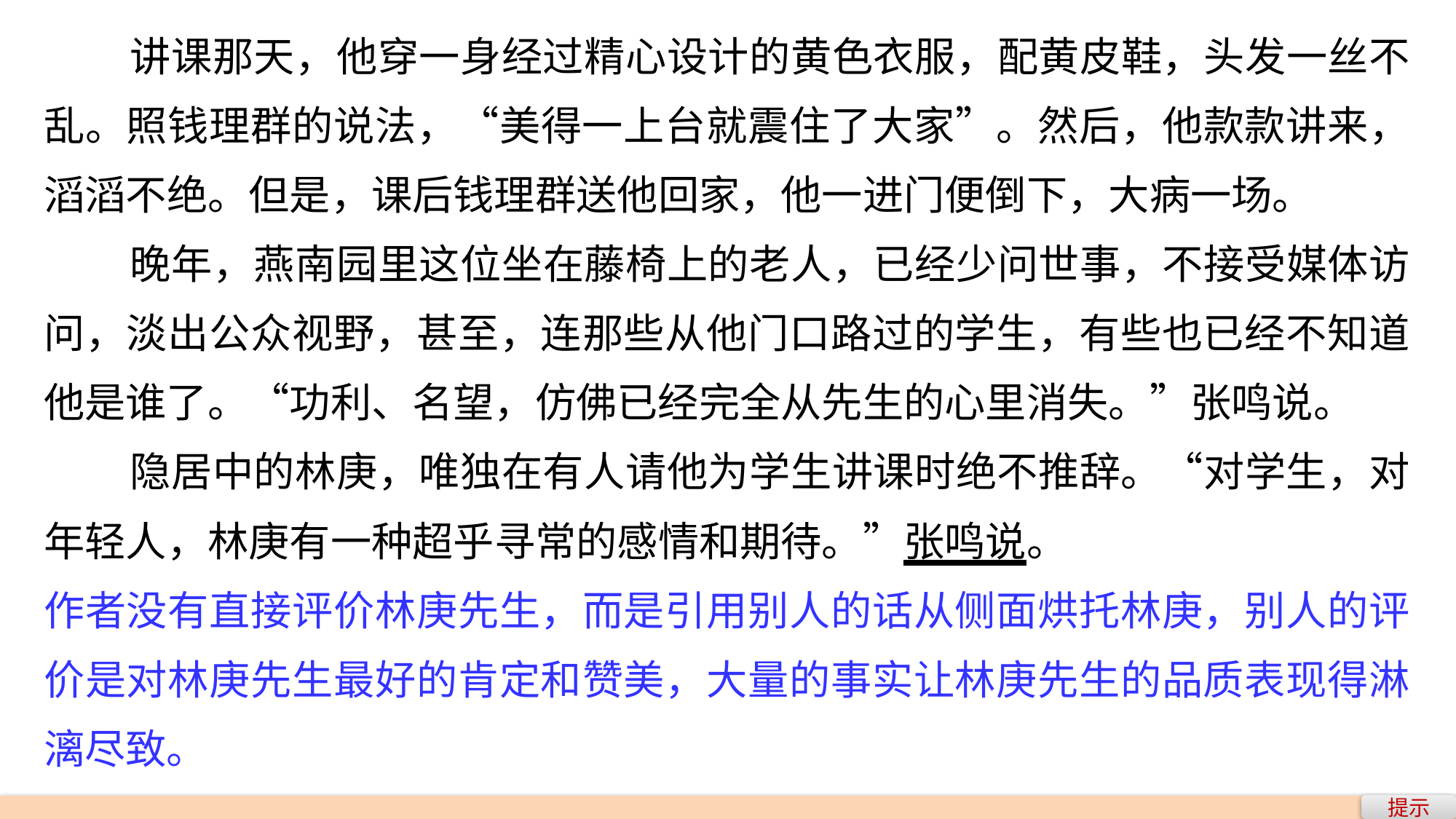

讲课那天，他穿一身经过精心设计的黄色衣服，配黄皮鞋，头发一丝不乱。照钱理群的说法，“美得一上台就震住了大家”。然后，他款款讲来，滔滔不绝。但是，课后钱理群送他回家，他一进门便倒下，大病一场。
        晚年，燕南园里这位坐在藤椅上的老人，已经少问世事，不接受媒体访问，淡出公众视野，甚至，连那些从他门口路过的学生，有些也已经不知道他是谁了。“功利、名望，仿佛已经完全从先生的心里消失。”张鸣说。
        隐居中的林庚，唯独在有人请他为学生讲课时绝不推辞。“对学生，对年轻人，林庚有一种超乎寻常的感情和期待。”张鸣说。
作者没有直接评价林庚先生，而是引用别人的话从侧面烘托林庚，别人的评价是对林庚先生最好的肯定和赞美，大量的事实让林庚先生的品质表现得淋漓尽致。
提示